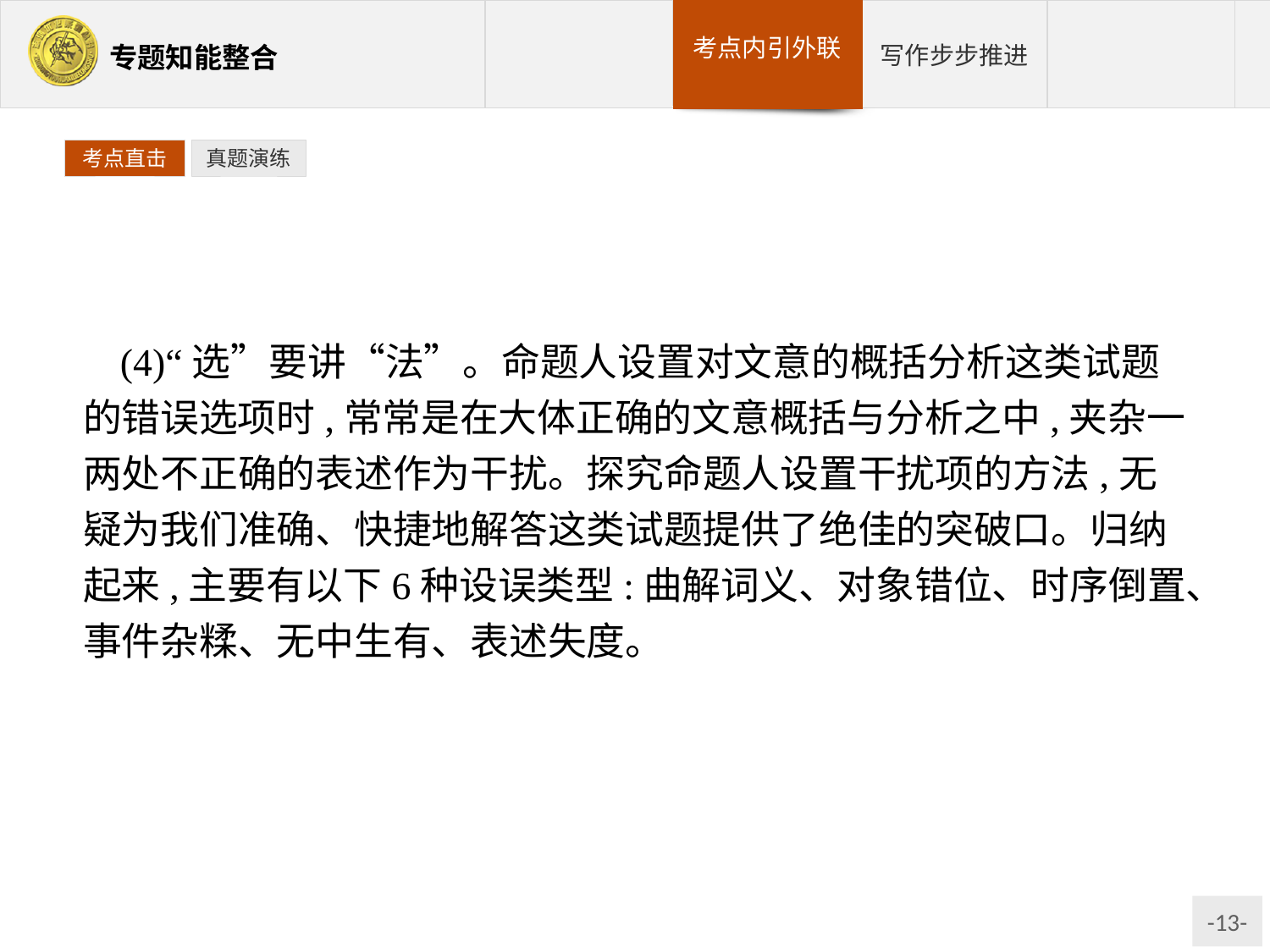

考点直击
真题演练
(4)“选”要讲“法”。命题人设置对文意的概括分析这类试题的错误选项时,常常是在大体正确的文意概括与分析之中,夹杂一两处不正确的表述作为干扰。探究命题人设置干扰项的方法,无疑为我们准确、快捷地解答这类试题提供了绝佳的突破口。归纳起来,主要有以下6种设误类型:曲解词义、对象错位、时序倒置、事件杂糅、无中生有、表述失度。